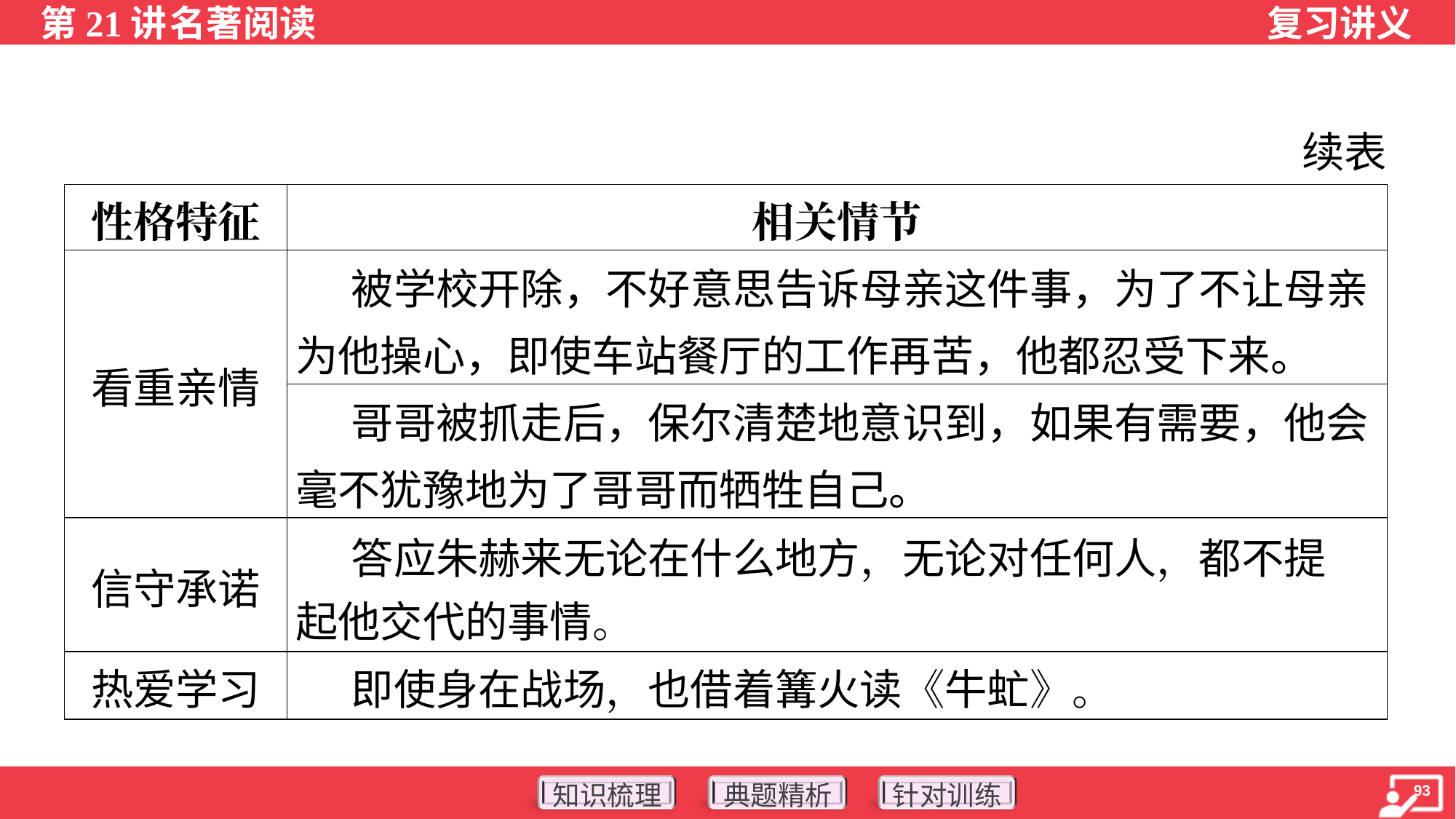

续表
| 性格特征 | 相关情节 |
| --- | --- |
| 看重亲情 | 被学校开除，不好意思告诉母亲这件事，为了不让母亲为他操心，即使车站餐厅的工作再苦，他都忍受下来。 |
|  | 哥哥被抓走后，保尔清楚地意识到，如果有需要，他会毫不犹豫地为了哥哥而牺牲自己。 |
| 信守承诺 | 答应朱赫来无论在什么地方，无论对任何人，都不提 起他交代的事情。 |
| 热爱学习 | 即使身在战场，也借着篝火读《牛虻》。 |